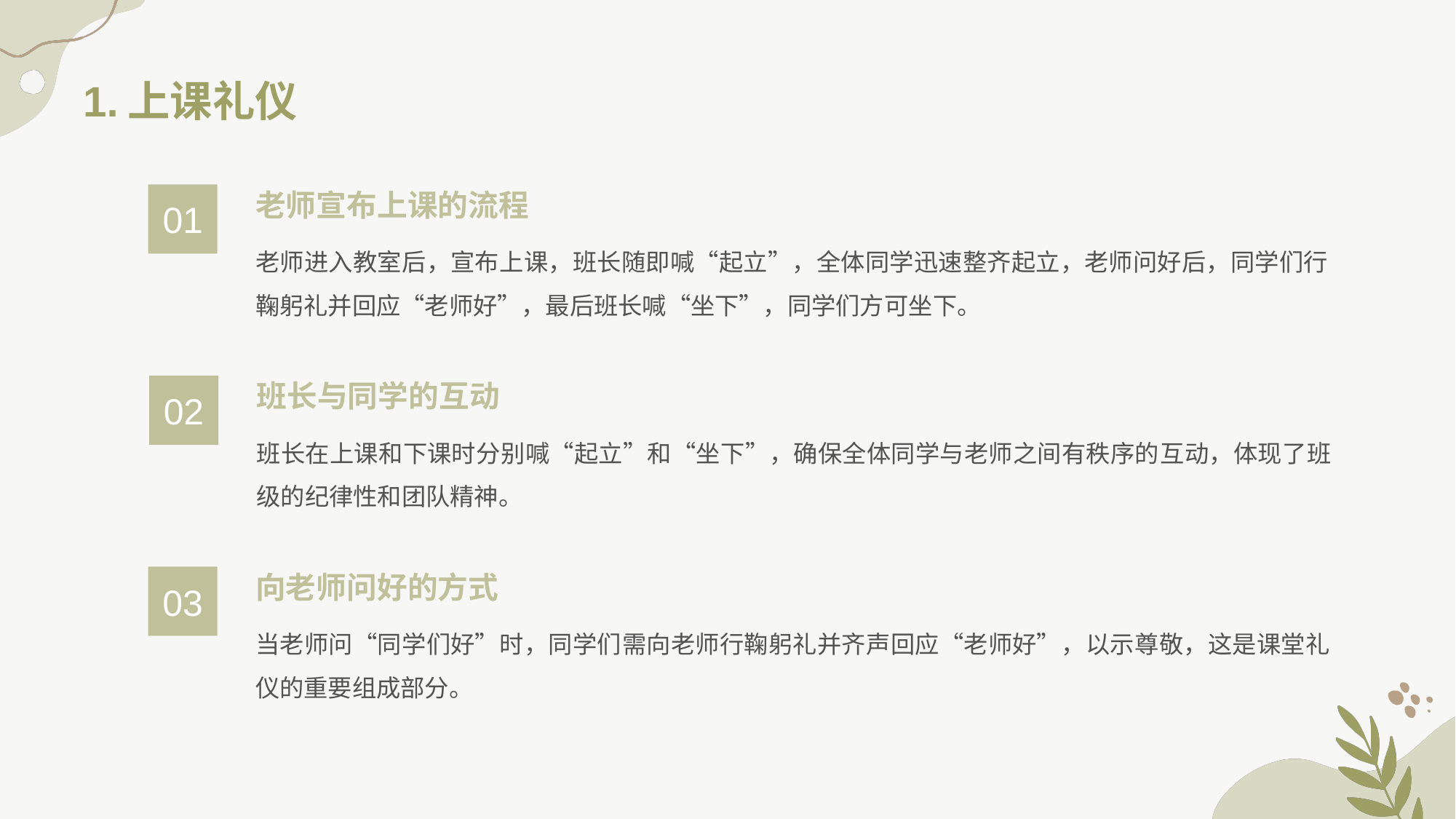

1.上课礼仪
老师宣布上课的流程
01
老师进入教室后，宣布上课，班长随即喊“起立”，全体同学迅速整齐起立，老师问好后，同学们行鞠躬礼并回应“老师好”，最后班长喊“坐下”，同学们方可坐下。
班长与同学的互动
02
班长在上课和下课时分别喊“起立”和“坐下”，确保全体同学与老师之间有秩序的互动，体现了班级的纪律性和团队精神。
向老师问好的方式
03
当老师问“同学们好”时，同学们需向老师行鞠躬礼并齐声回应“老师好”，以示尊敬，这是课堂礼仪的重要组成部分。